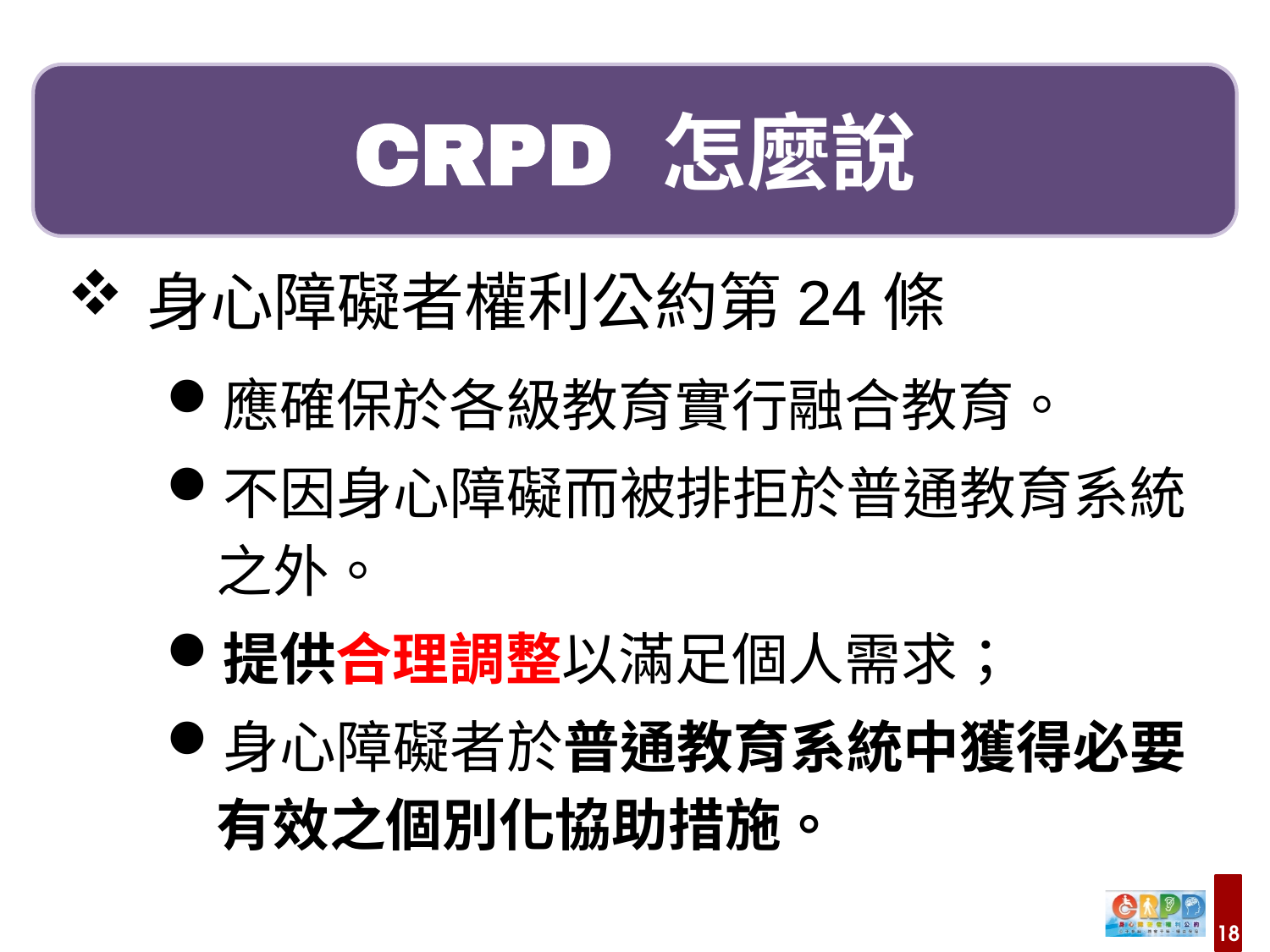

CRPD 怎麼說
身心障礙者權利公約第24條
應確保於各級教育實行融合教育。
不因身心障礙而被排拒於普通教育系統之外。
提供合理調整以滿足個人需求；
身心障礙者於普通教育系統中獲得必要有效之個別化協助措施。
18